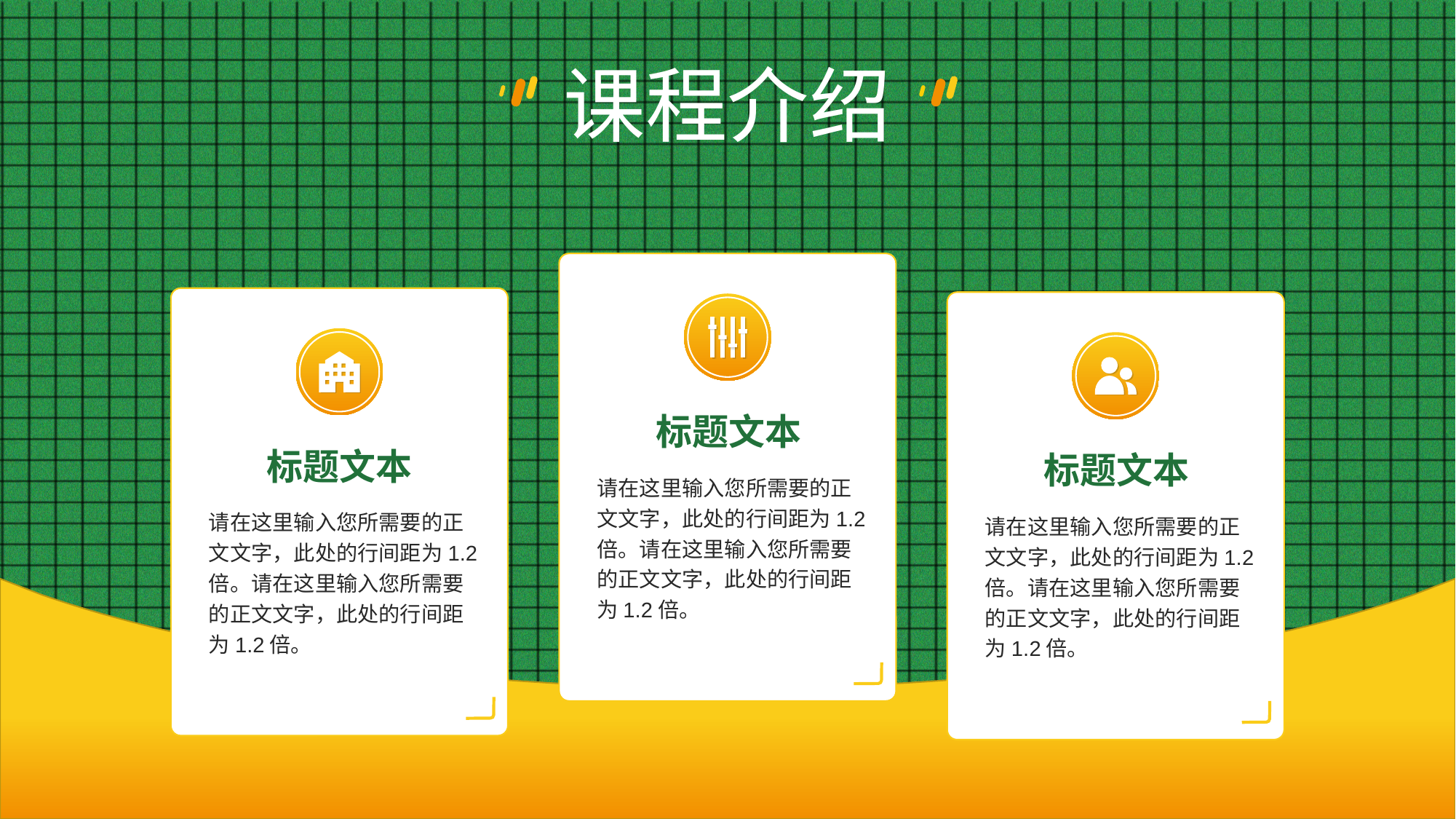

课程介绍

标题文本
请在这里输入您所需要的正文文字，此处的行间距为1.2倍。请在这里输入您所需要的正文文字，此处的行间距为1.2倍。

标题文本
请在这里输入您所需要的正文文字，此处的行间距为1.2倍。请在这里输入您所需要的正文文字，此处的行间距为1.2倍。

标题文本
请在这里输入您所需要的正文文字，此处的行间距为1.2倍。请在这里输入您所需要的正文文字，此处的行间距为1.2倍。

标题
文字
题